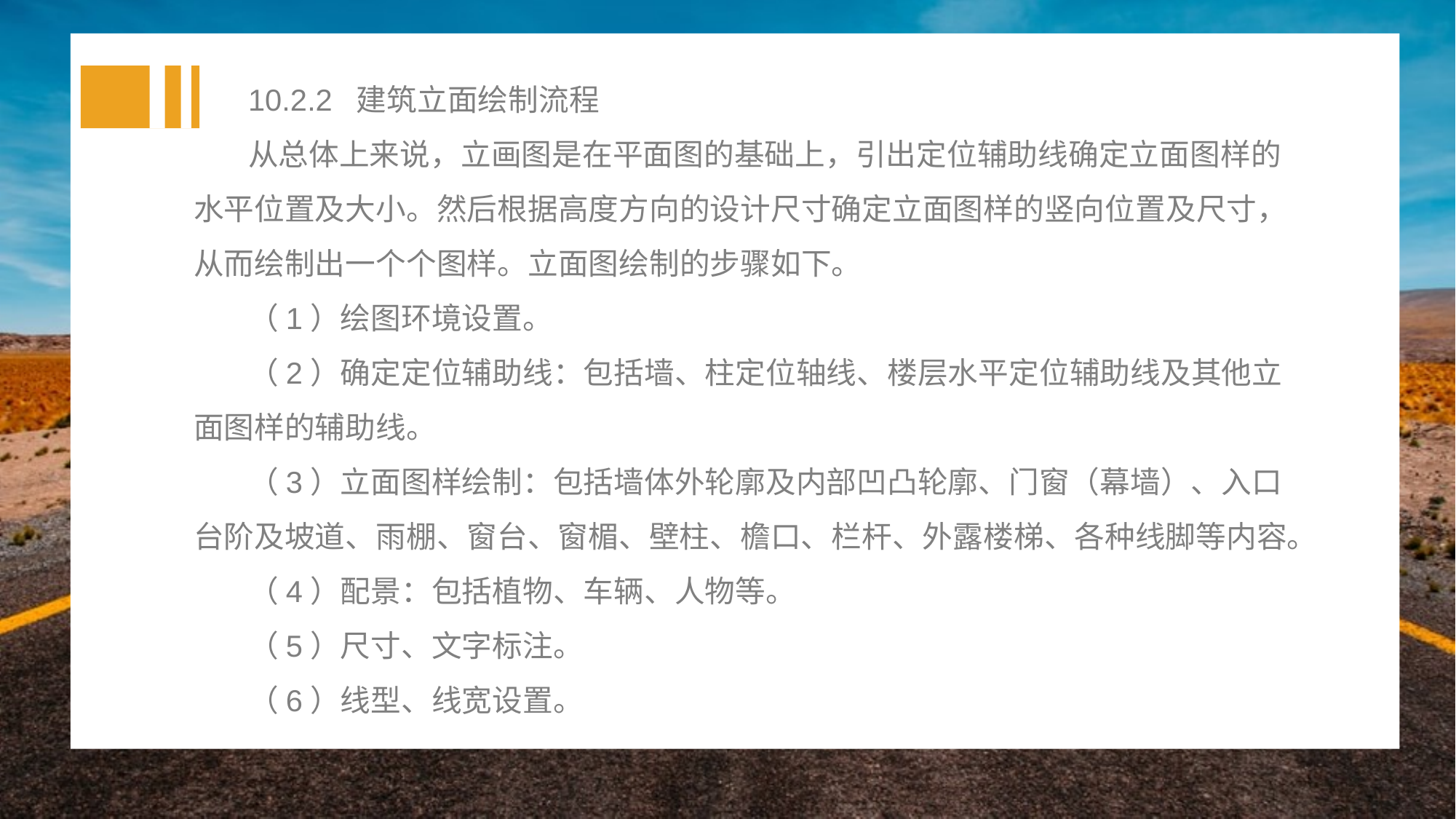

10.2.2  建筑立面绘制流程
从总体上来说，立画图是在平面图的基础上，引出定位辅助线确定立面图样的水平位置及大小。然后根据高度方向的设计尺寸确定立面图样的竖向位置及尺寸，从而绘制出一个个图样。立面图绘制的步骤如下。
（1）绘图环境设置。
（2）确定定位辅助线：包括墙、柱定位轴线、楼层水平定位辅助线及其他立面图样的辅助线。
（3）立面图样绘制：包括墙体外轮廓及内部凹凸轮廓、门窗（幕墙）、入口台阶及坡道、雨棚、窗台、窗楣、壁柱、檐口、栏杆、外露楼梯、各种线脚等内容。
（4）配景：包括植物、车辆、人物等。
（5）尺寸、文字标注。
（6）线型、线宽设置。